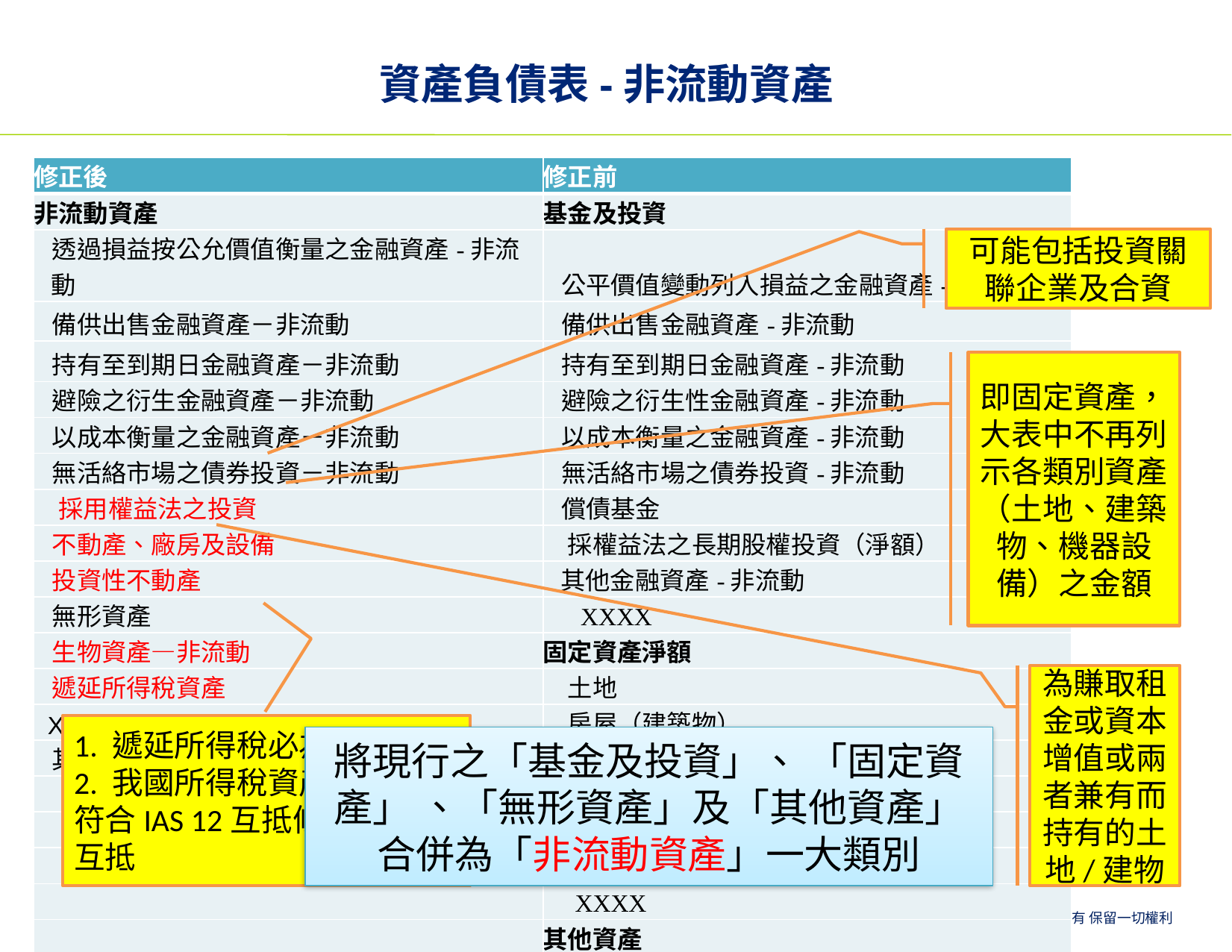

# 資產負債表-非流動資產
| 修正後 | 修正前 |
| --- | --- |
| 非流動資產 | 基金及投資 |
| 透過損益按公允價值衡量之金融資產-非流動 | 公平價值變動列入損益之金融資產-非流動 |
| 備供出售金融資產－非流動 | 備供出售金融資產-非流動 |
| 持有至到期日金融資產－非流動 | 持有至到期日金融資產-非流動 |
| 避險之衍生金融資產－非流動 | 避險之衍生性金融資產-非流動 |
| 以成本衡量之金融資產－非流動 | 以成本衡量之金融資產-非流動 |
| 無活絡市場之債券投資－非流動 | 無活絡市場之債券投資-非流動 |
| 採用權益法之投資 | 償債基金 |
| 不動產、廠房及設備 | 採權益法之長期股權投資（淨額） |
| 投資性不動產 | 其他金融資產-非流動 |
| 無形資產 | XXXX |
| 生物資產—非流動 | 固定資產淨額 |
| 遞延所得稅資產 | 土地 |
| XXXX | 房屋（建築物） |
| 其他非流動資產 | 無形資產 |
|  | 商標權 |
|  | 專利權 |
|  | 遞延退休金成本 |
|  | XXXX |
|  | 其他資產 |
|  | 存出保證金 |
|  | 遞延所得稅資產-非流動 |
|  | XXXX |
可能包括投資關聯企業及合資
即固定資產，大表中不再列示各類別資產（土地、建築物、機器設備）之金額
為賺取租金或資本增值或兩者兼有而持有的土地/建物
1. 遞延所得稅必為非流動
2. 我國所得稅資產及負債不符合IAS 12互抵條件，不得互抵
將現行之「基金及投資」、 「固定資產」 、「無形資產」及「其他資產」合併為「非流動資產」一大類別
23